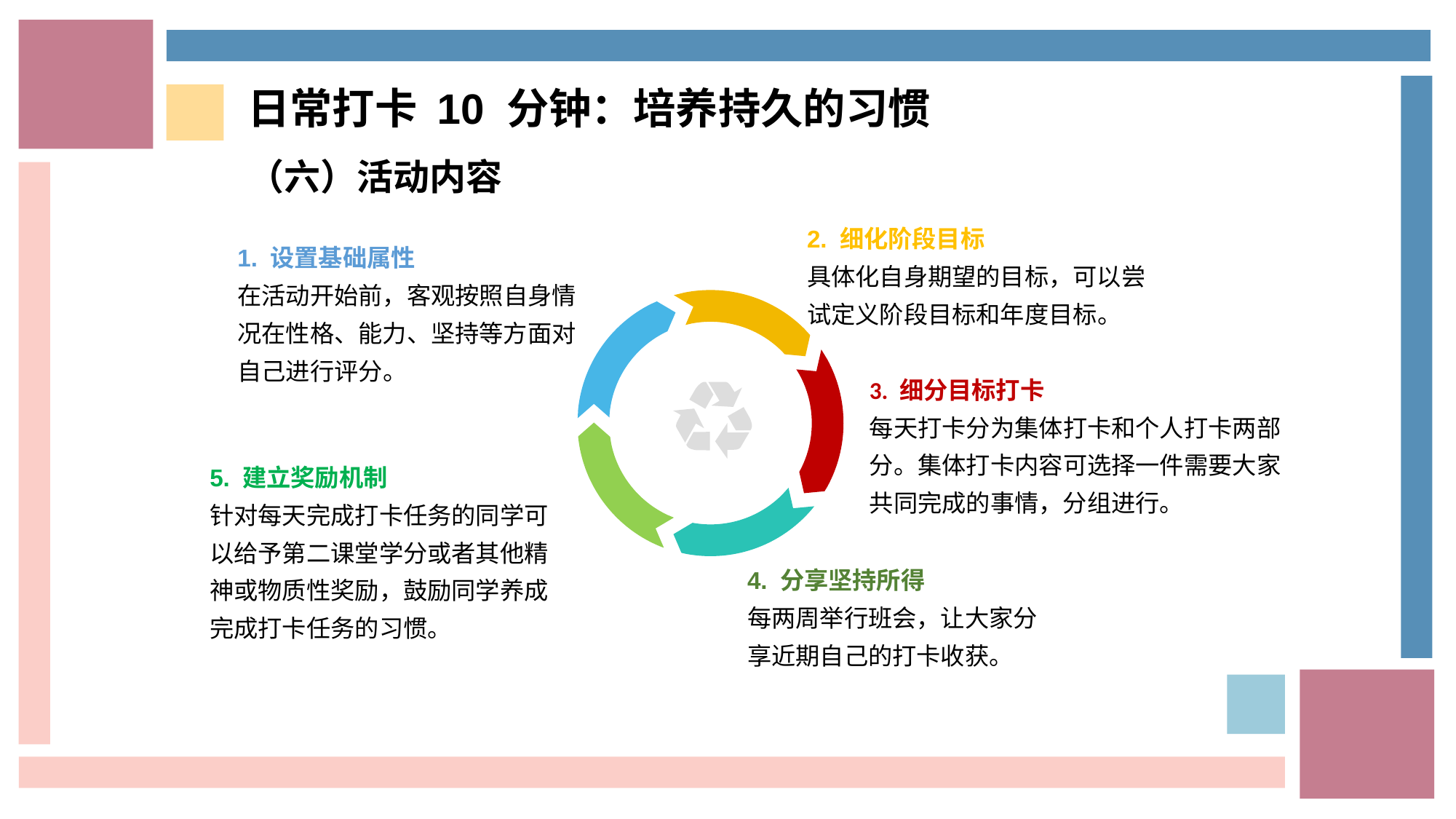

日常打卡 10 分钟：培养持久的习惯

（六）活动内容

2. 细化阶段目标
具体化自身期望的目标，可以尝试定义阶段目标和年度目标。
1. 设置基础属性
在活动开始前，客观按照自身情况在性格、能力、坚持等方面对自己进行评分。

3. 细分目标打卡
每天打卡分为集体打卡和个人打卡两部分。集体打卡内容可选择一件需要大家共同完成的事情，分组进行。

5. 建立奖励机制
针对每天完成打卡任务的同学可以给予第二课堂学分或者其他精神或物质性奖励，鼓励同学养成完成打卡任务的习惯。

4. 分享坚持所得
每两周举行班会，让大家分享近期自己的打卡收获。